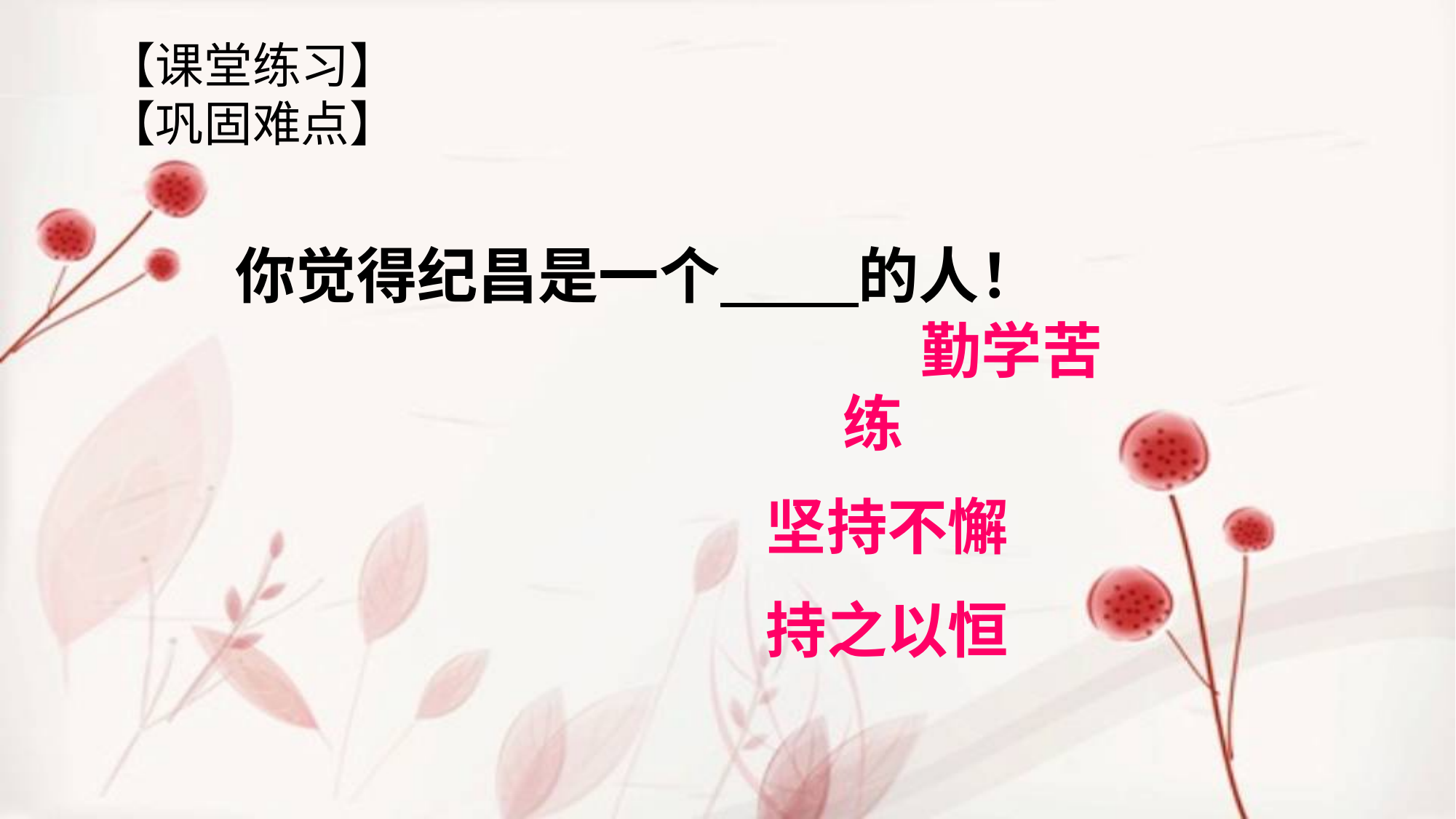

【课堂练习】
【巩固难点】

你觉得纪昌是一个          的人！

                   勤学苦练
 坚持不懈
 持之以恒